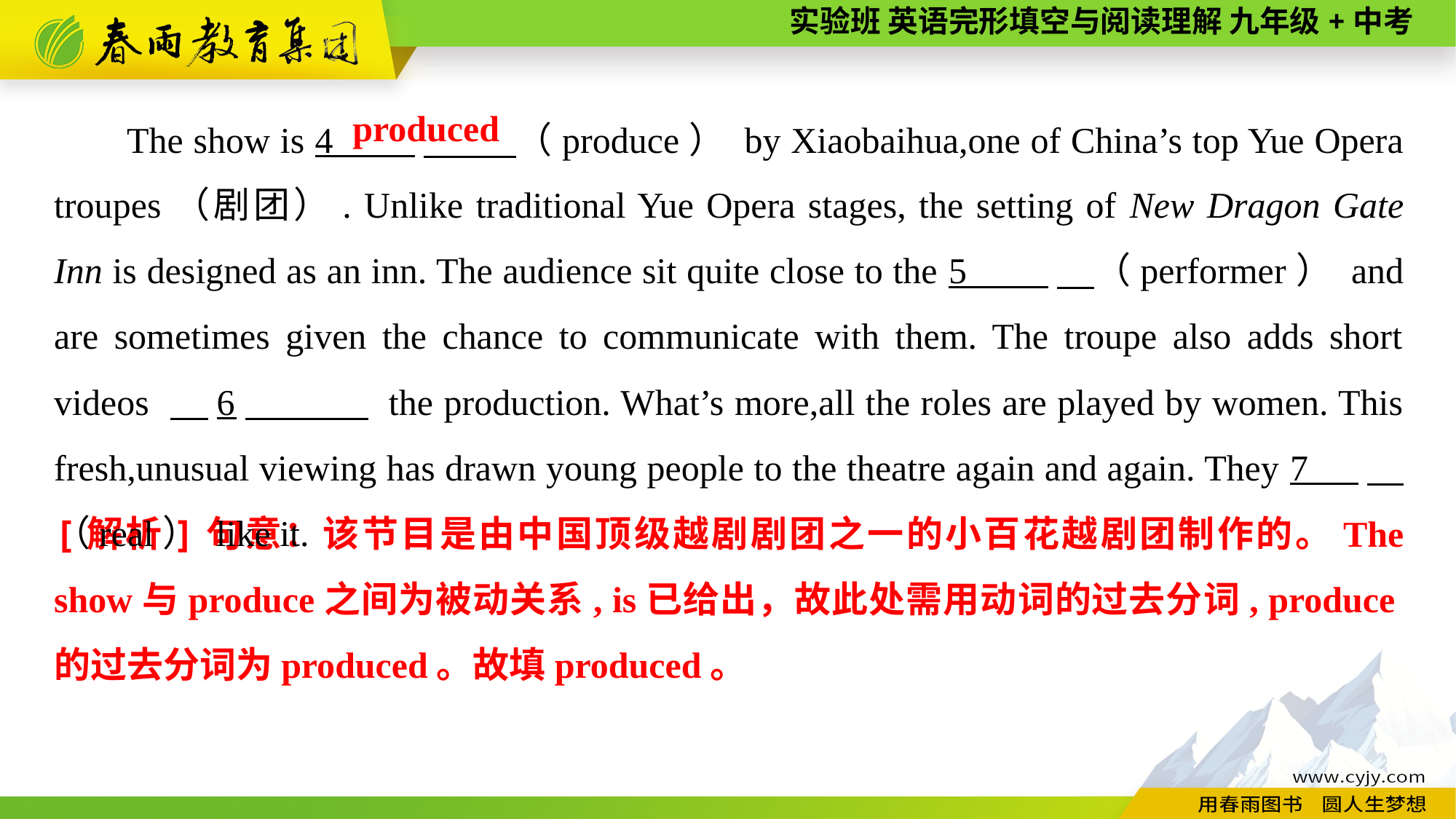

The show is 4        　      （produce） by Xiaobaihua,one of China’s top Yue Opera troupes（剧团）. Unlike traditional Yue Opera stages, the setting of New Dragon Gate Inn is designed as an inn. The audience sit quite close to the 5        　（performer） and are sometimes given the chance to communicate with them. The troupe also adds short videos 　6　          the production. What’s more,all the roles are played by women. This fresh,unusual viewing has drawn young people to the theatre again and again. They 7     　（real） like it.
produced
[解析]句意：该节目是由中国顶级越剧剧团之一的小百花越剧团制作的。The show与produce之间为被动关系, is已给出，故此处需用动词的过去分词, produce的过去分词为produced。故填produced。